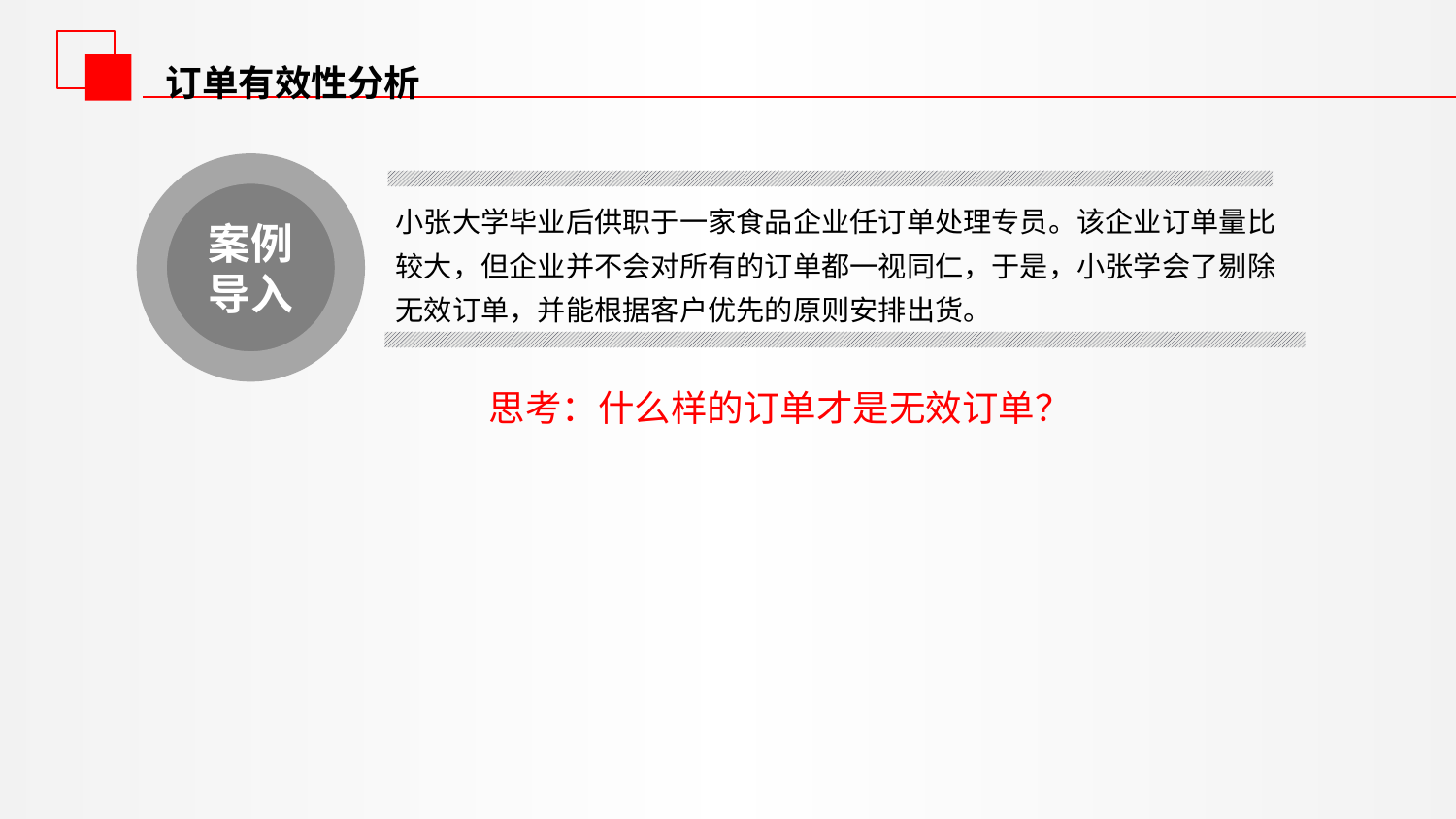

订单有效性分析
案例导入

小张大学毕业后供职于一家食品企业任订单处理专员。该企业订单量比较大，但企业并不会对所有的订单都一视同仁，于是，小张学会了剔除无效订单，并能根据客户优先的原则安排出货。

思考：什么样的订单才是无效订单？